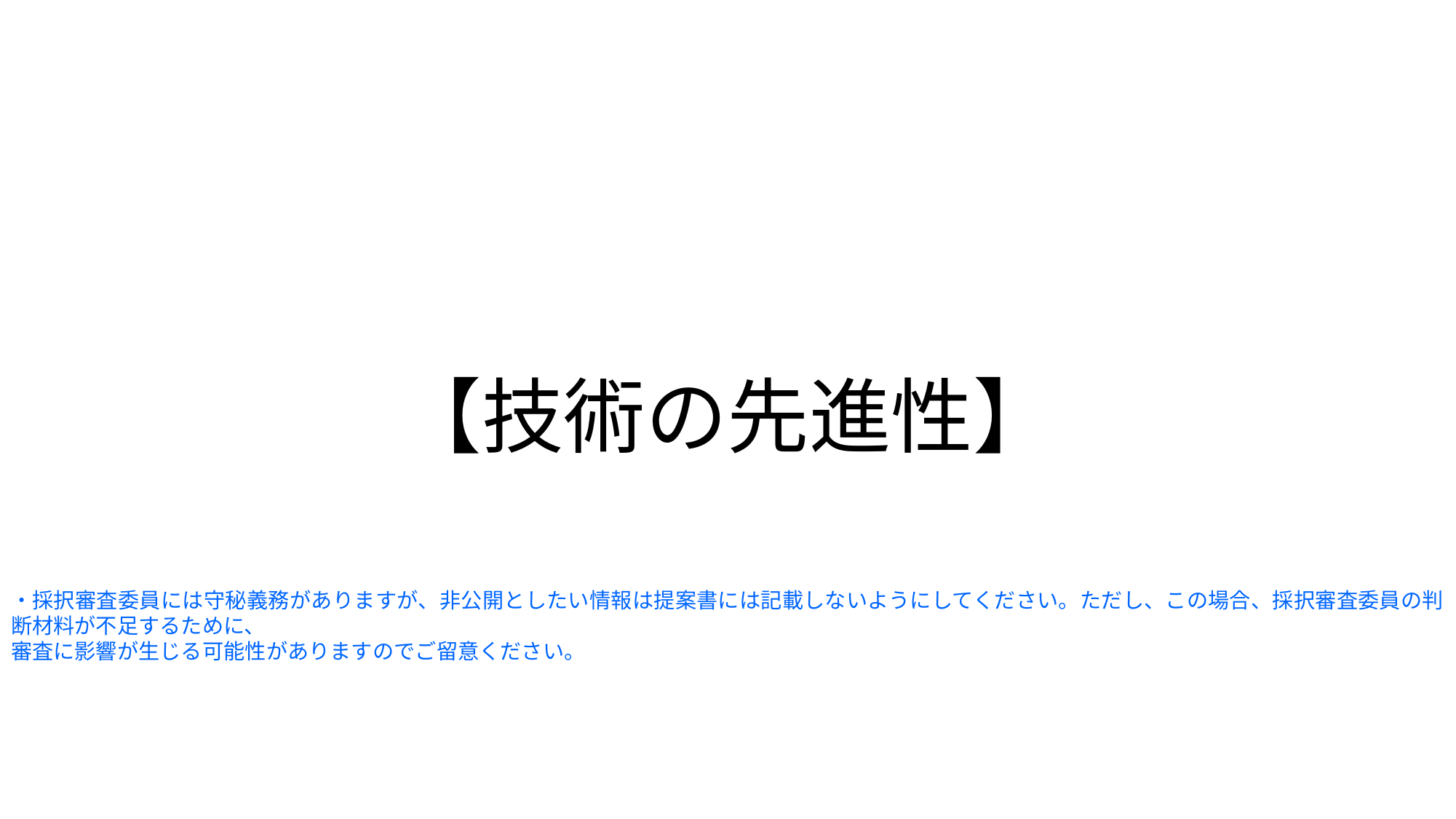

【技術の先進性】
・採択審査委員には守秘義務がありますが、非公開としたい情報は提案書には記載しないようにしてください。ただし、この場合、採択審査委員の判断材料が不足するために、
審査に影響が生じる可能性がありますのでご留意ください。